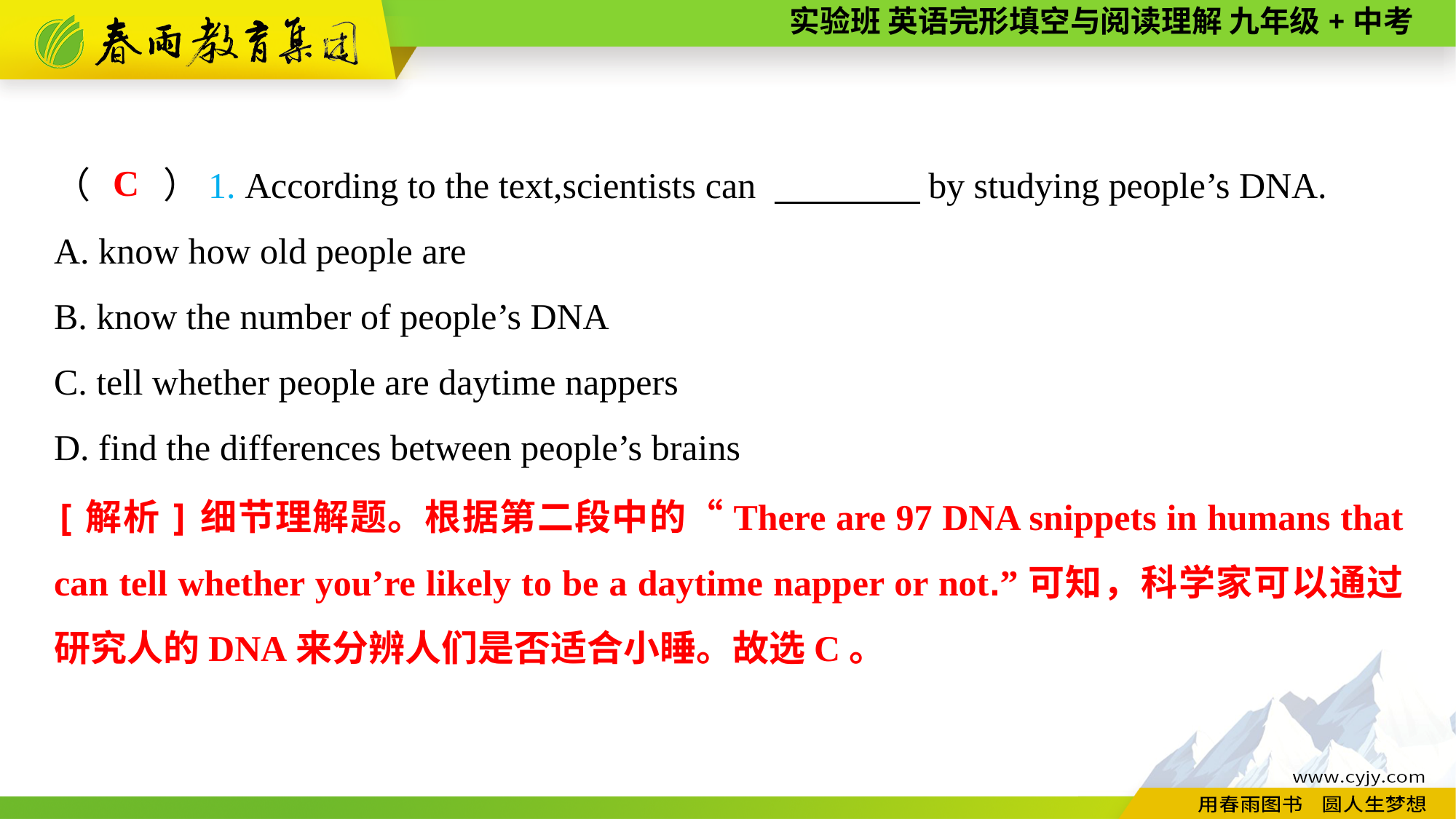

（　　）1. According to the text,scientists can 　　　　by studying people’s DNA.
A. know how old people are
B. know the number of people’s DNA
C. tell whether people are daytime nappers
D. find the differences between people’s brains
C
[解析]细节理解题。根据第二段中的“There are 97 DNA snippets in humans that can tell whether you’re likely to be a daytime napper or not.”可知，科学家可以通过研究人的DNA来分辨人们是否适合小睡。故选C。